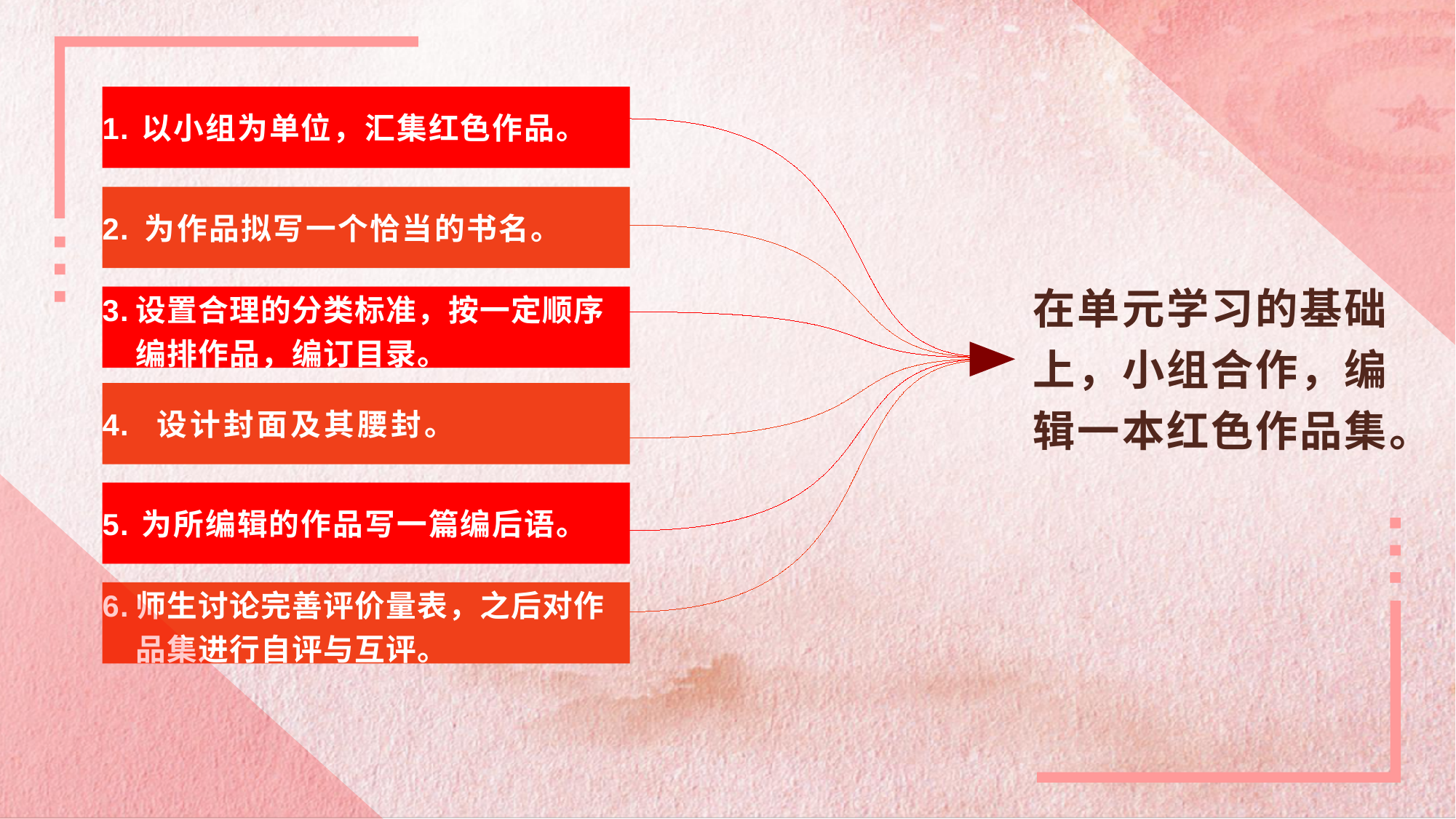

以小组为单位，汇集红色作品。

为作品拟写一个恰当的书名。

在单元学习的基础上，小组合作，编辑一本红色作品集。
设置合理的分类标准，按一定顺序编排作品，编订目录。

设计封面及其腰封。

为所编辑的作品写一篇编后语。

师生讨论完善评价量表，之后对作品集进行自评与互评。